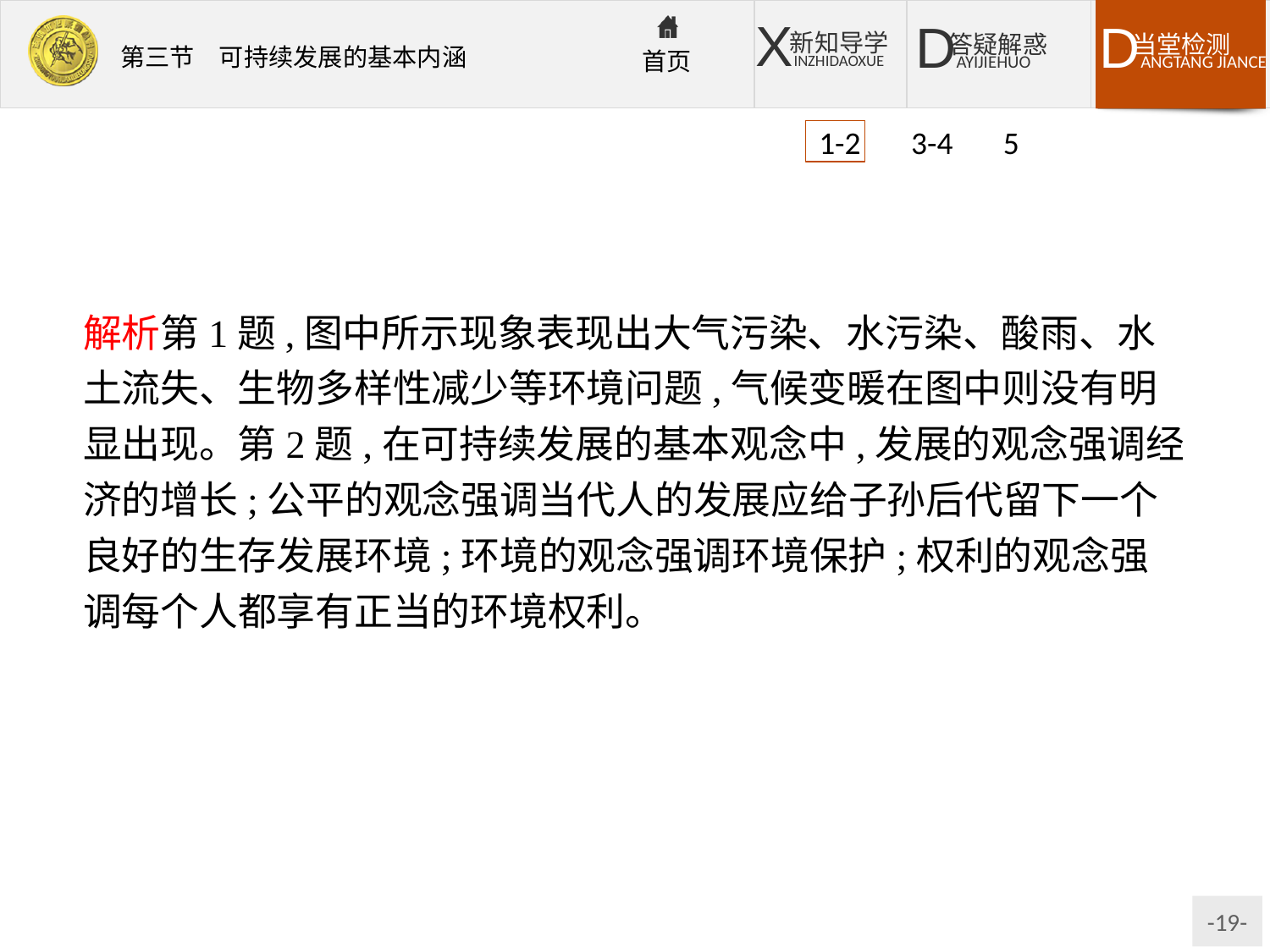

1-2       3-4       5

解析第1题,图中所示现象表现出大气污染、水污染、酸雨、水土流失、生物多样性减少等环境问题,气候变暖在图中则没有明显出现。第2题,在可持续发展的基本观念中,发展的观念强调经济的增长;公平的观念强调当代人的发展应给子孙后代留下一个良好的生存发展环境;环境的观念强调环境保护;权利的观念强调每个人都享有正当的环境权利。
答案1.A　2.A